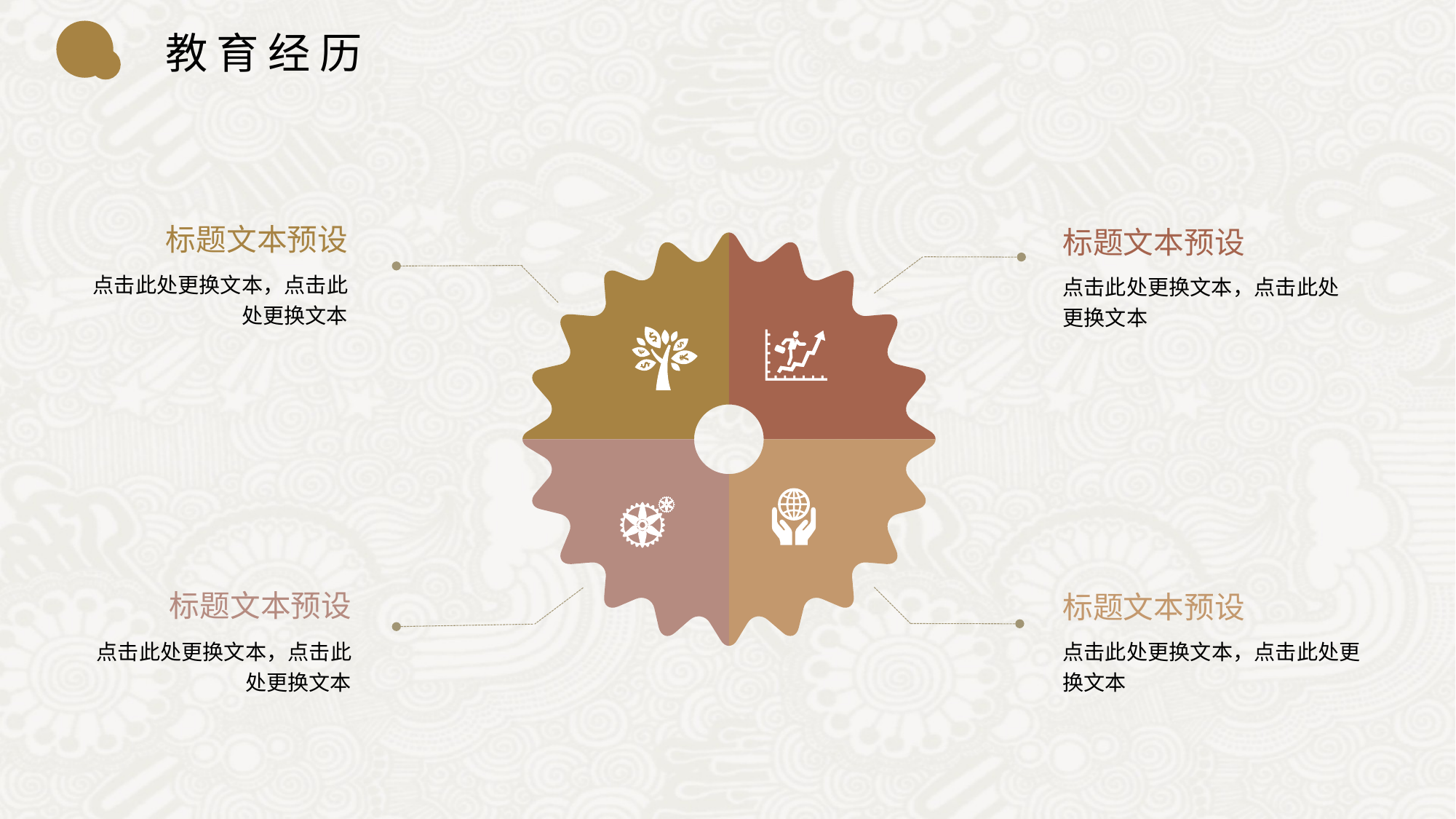

教育经历
标题文本预设
标题文本预设

点击此处更换文本，点击此处更换文本
点击此处更换文本，点击此处更换文本

标题文本预设
标题文本预设
点击此处更换文本，点击此处更换文本
点击此处更换文本，点击此处更换文本